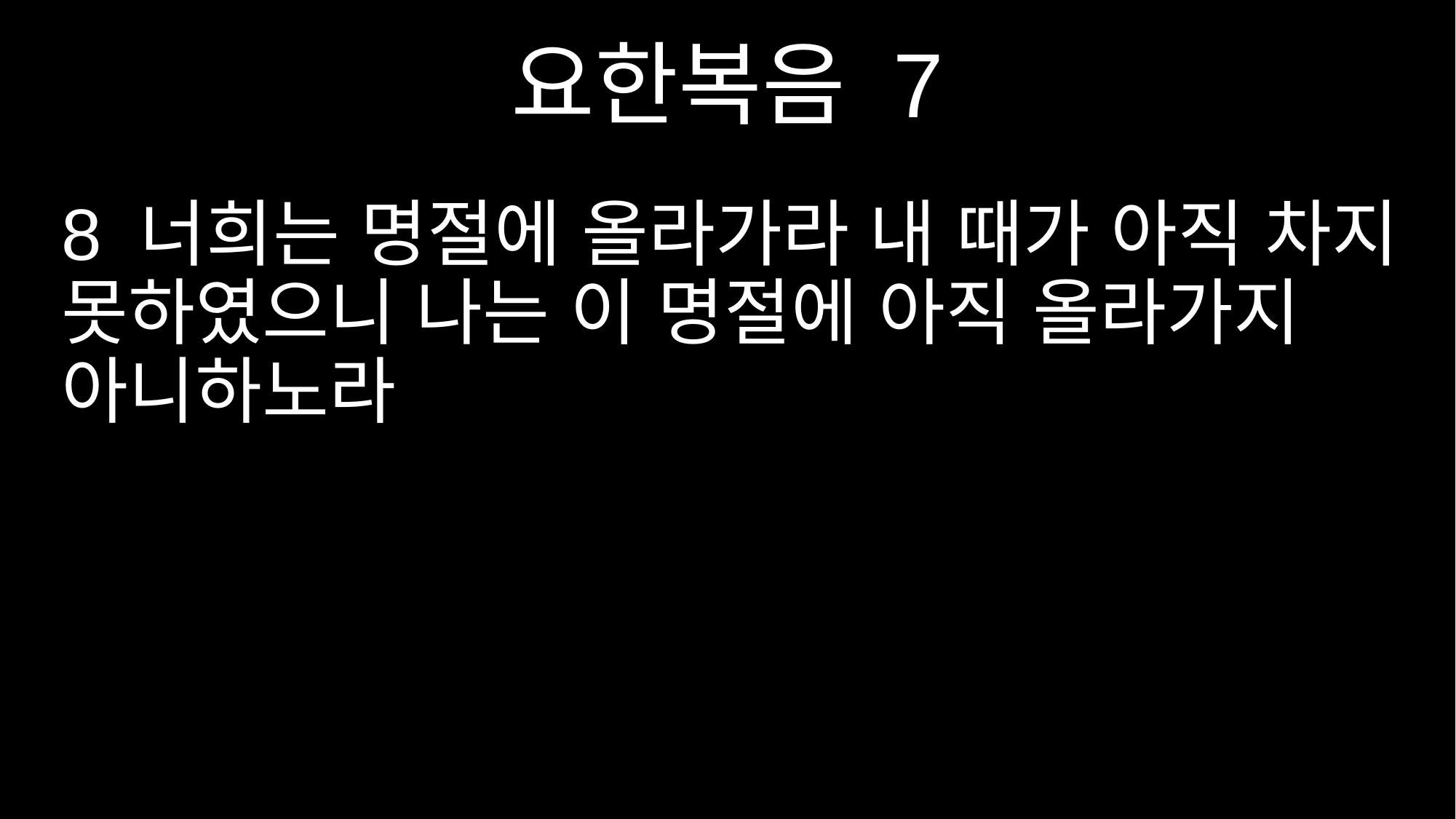

요한복음 7
8 너희는 명절에 올라가라 내 때가 아직 차지 못하였으니 나는 이 명절에 아직 올라가지 아니하노라